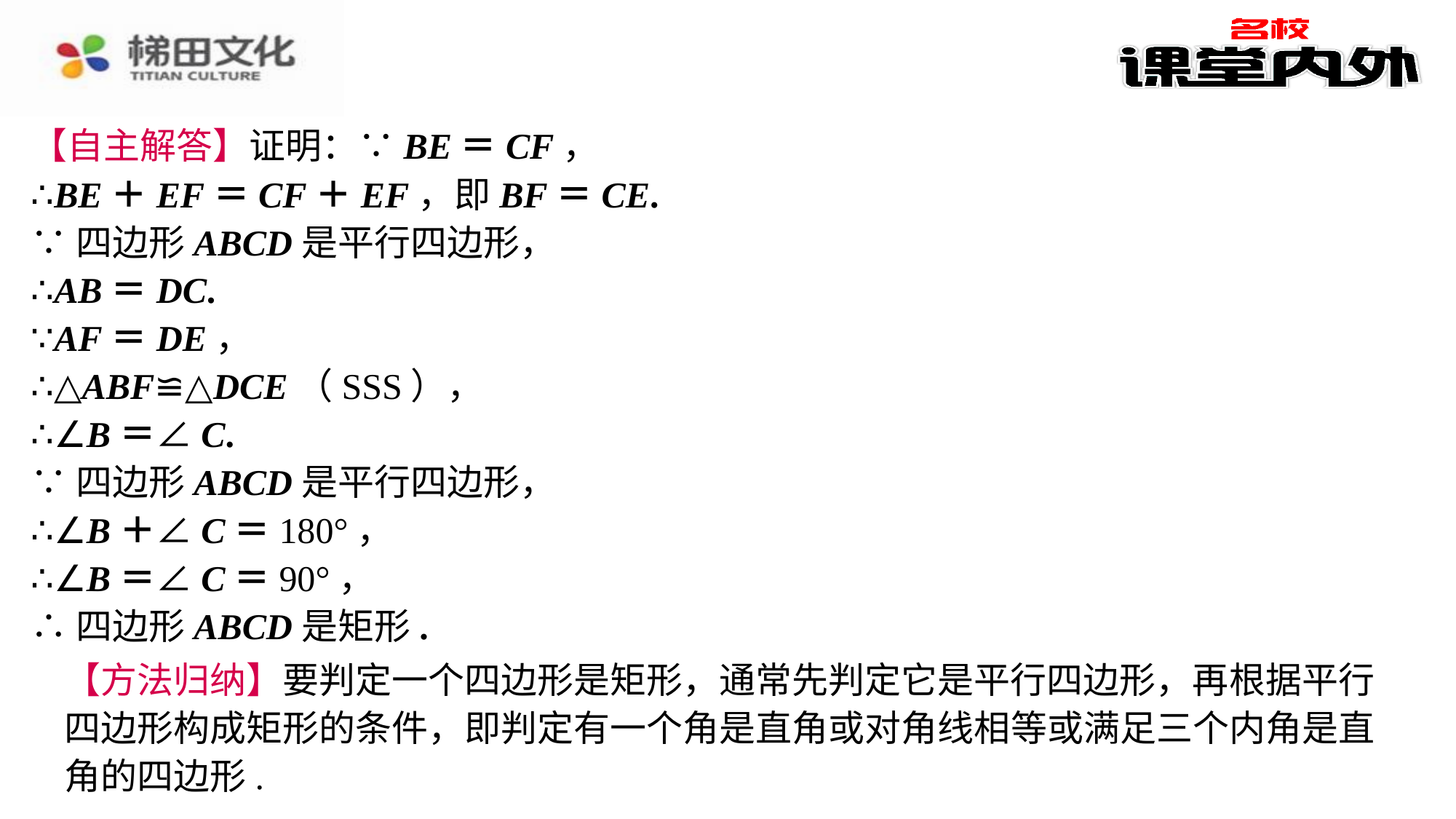

【自主解答】证明：∵BE＝CF，
∴BE＋EF＝CF＋EF，即BF＝CE.
∵四边形ABCD是平行四边形，
∴AB＝DC.
∵AF＝DE，
∴△ABF≌△DCE（SSS），
∴∠B＝∠C.
∵四边形ABCD是平行四边形，
∴∠B＋∠C＝180°，
∴∠B＝∠C＝90°，
∴四边形ABCD是矩形.
【方法归纳】要判定一个四边形是矩形，通常先判定它是平行四边形，再根据平行四边形构成矩形的条件，即判定有一个角是直角或对角线相等或满足三个内角是直角的四边形.